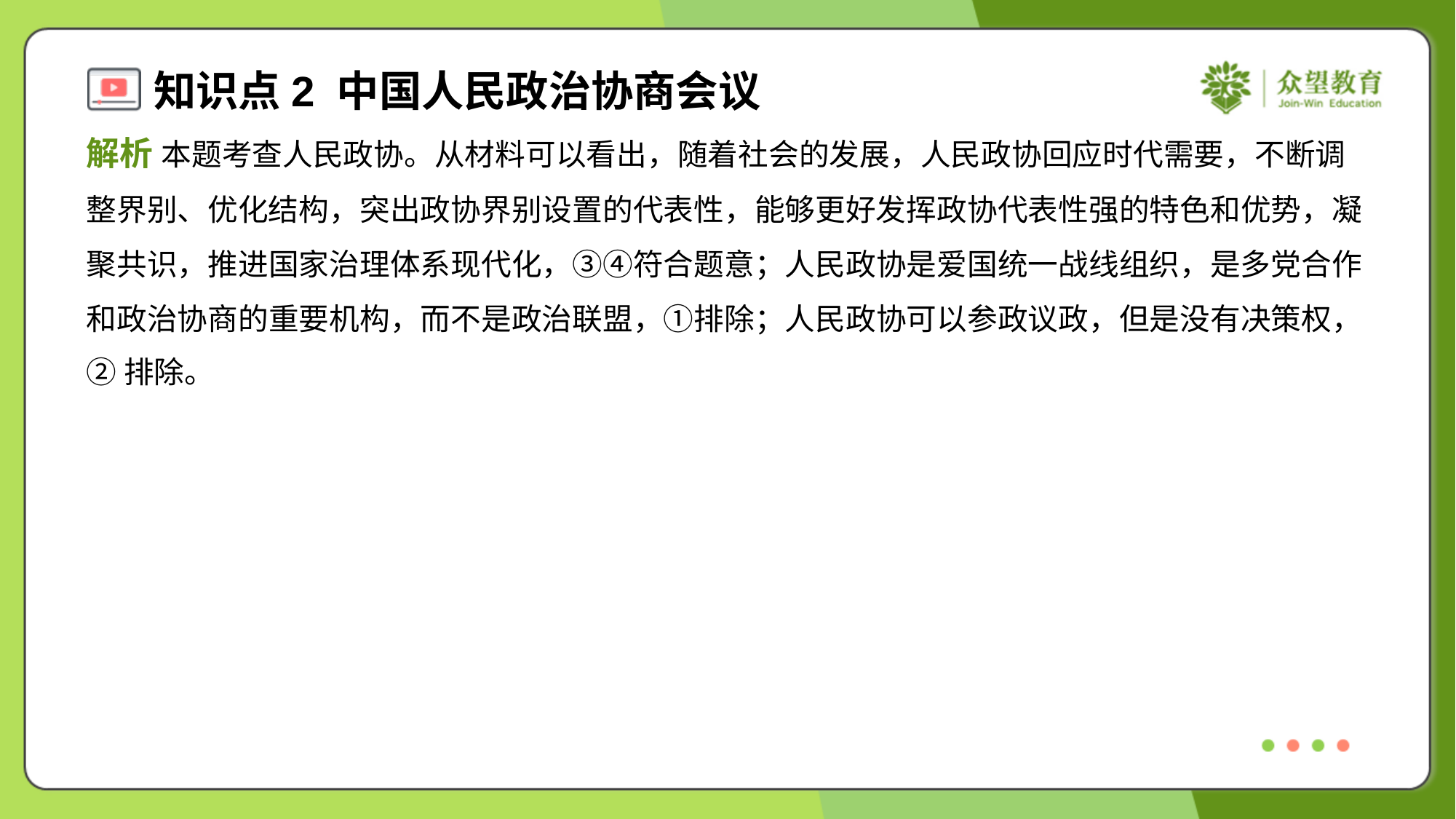

解析 本题考查人民政协。从材料可以看出，随着社会的发展，人民政协回应时代需要，不断调
整界别、优化结构，突出政协界别设置的代表性，能够更好发挥政协代表性强的特色和优势，凝
聚共识，推进国家治理体系现代化，③④符合题意；人民政协是爱国统一战线组织，是多党合作
和政治协商的重要机构，而不是政治联盟，①排除；人民政协可以参政议政，但是没有决策权，
②排除。